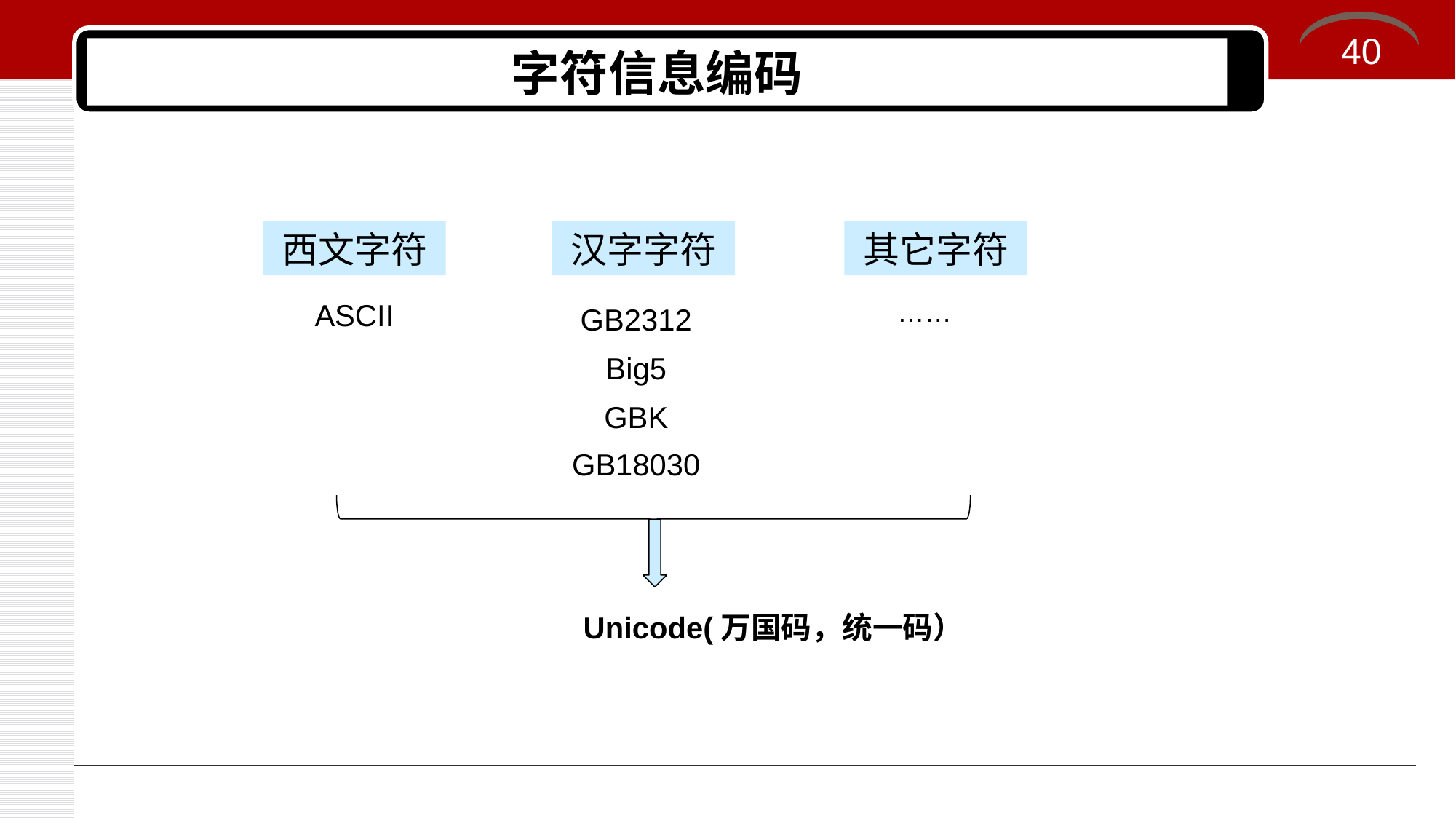

40
# 字符信息编码

西文字符
汉字字符
其它字符
……
ASCII
GB2312
Big5
GBK
GB18030

Unicode(万国码，统一码）